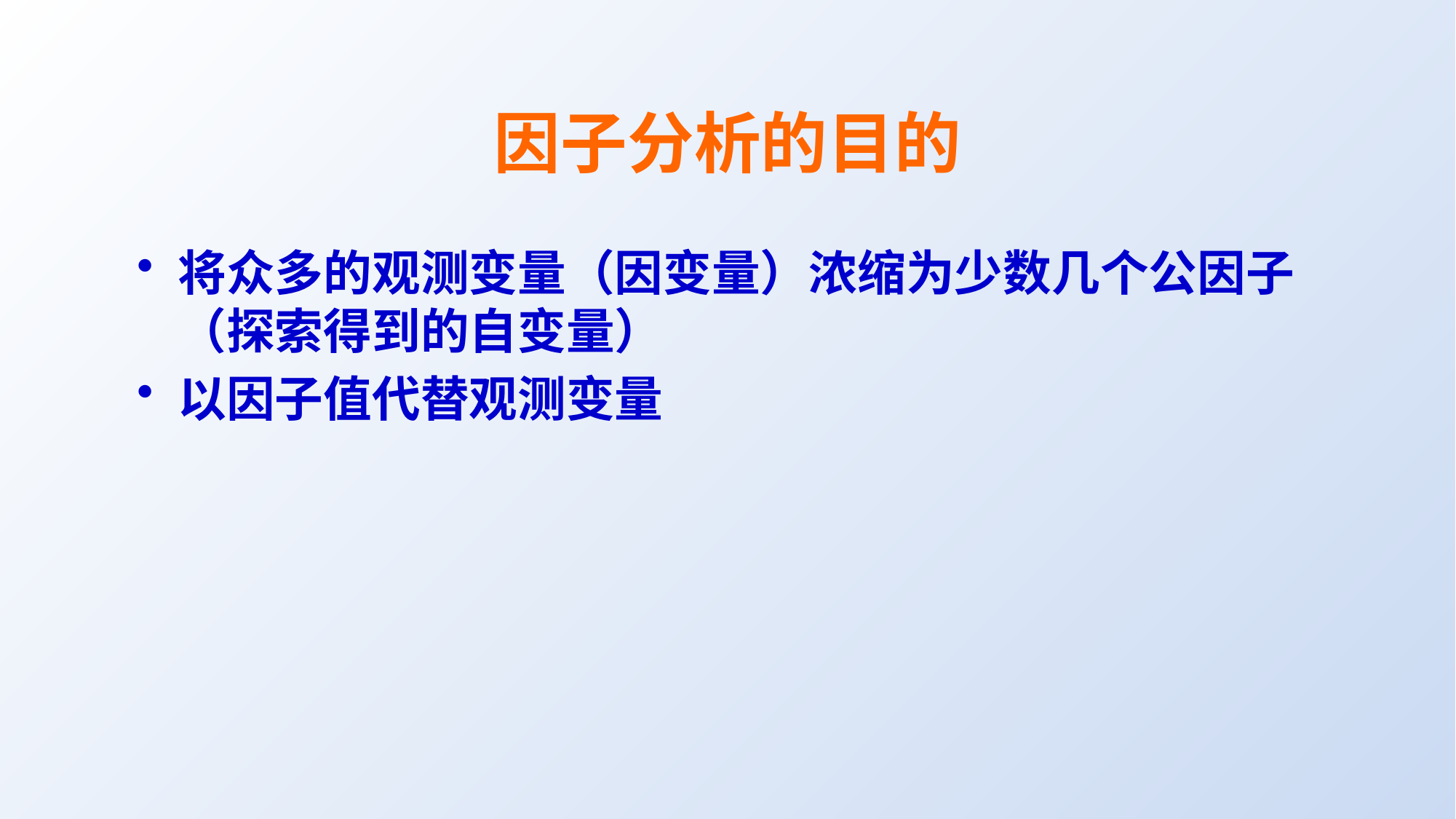

# 因子分析的目的
将众多的观测变量（因变量）浓缩为少数几个公因子（探索得到的自变量）
以因子值代替观测变量